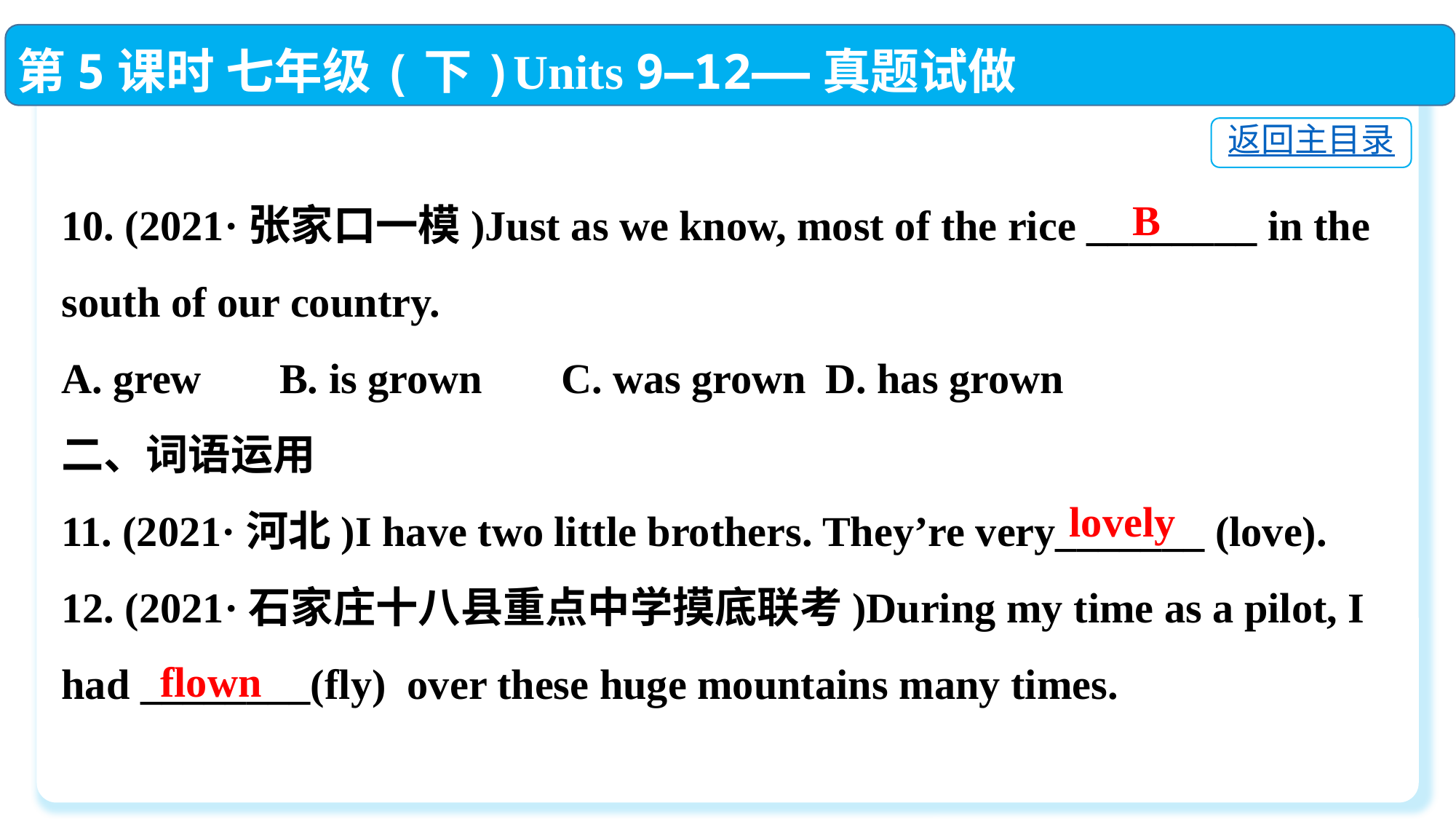

第5课时 七年级(下)Units 9—12——真题试做

返回主目录

10. (2021·张家口一模)Just as we know, most of the rice ________ in the south of our country.
A. grew	B. is grown	      C. was grown	D. has grown
二、词语运用
11. (2021·河北)I have two little brothers. They’re very_______ (love).
12. (2021·石家庄十八县重点中学摸底联考)During my time as a pilot, I had ________(fly)  over these huge mountains many times.
B
lovely
flown